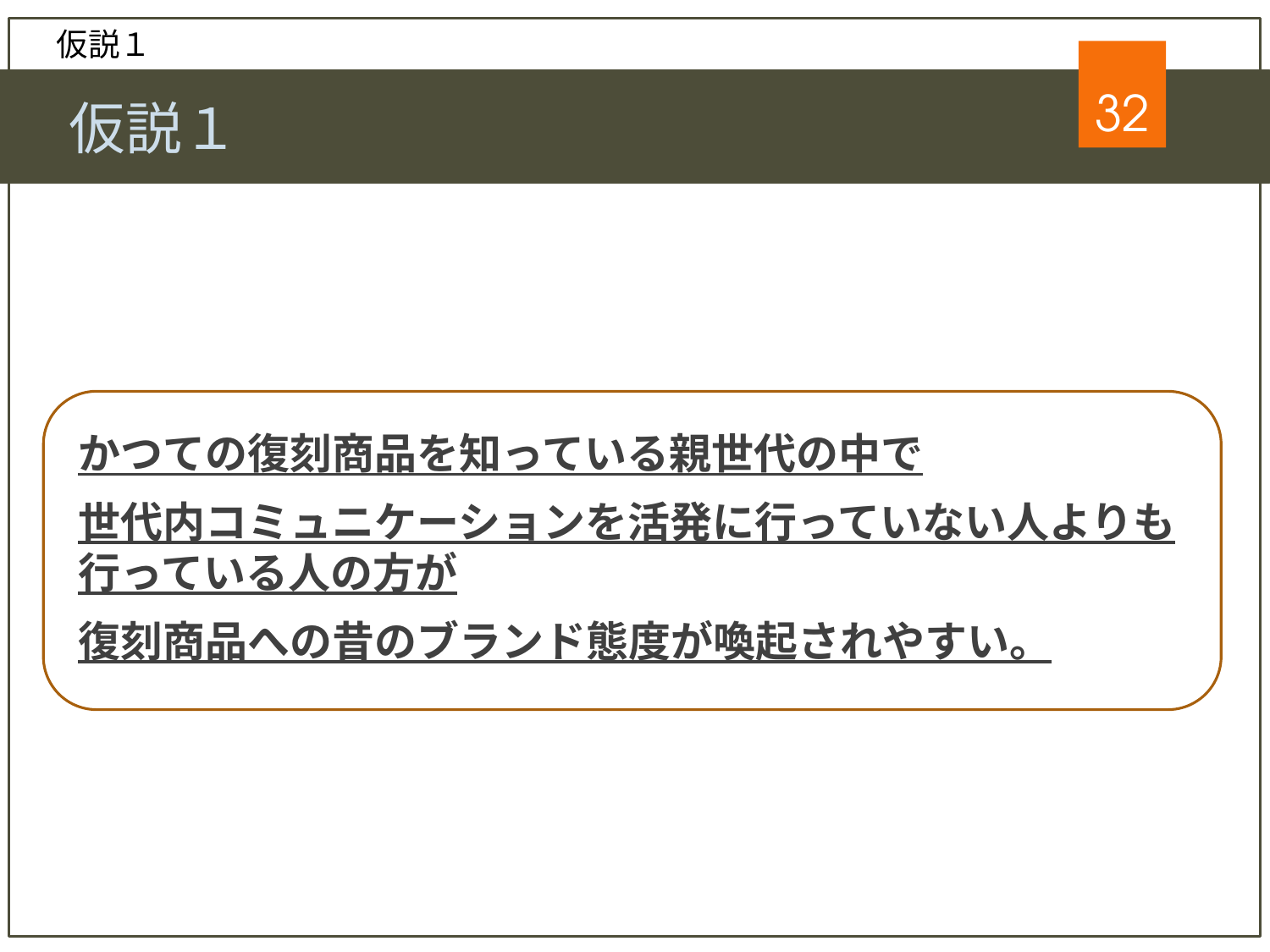

仮説１
32
　仮説１

かつての復刻商品を知っている親世代の中で
世代内コミュニケーションを活発に行っていない人よりも行っている人の方が
復刻商品への昔のブランド態度が喚起されやすい。